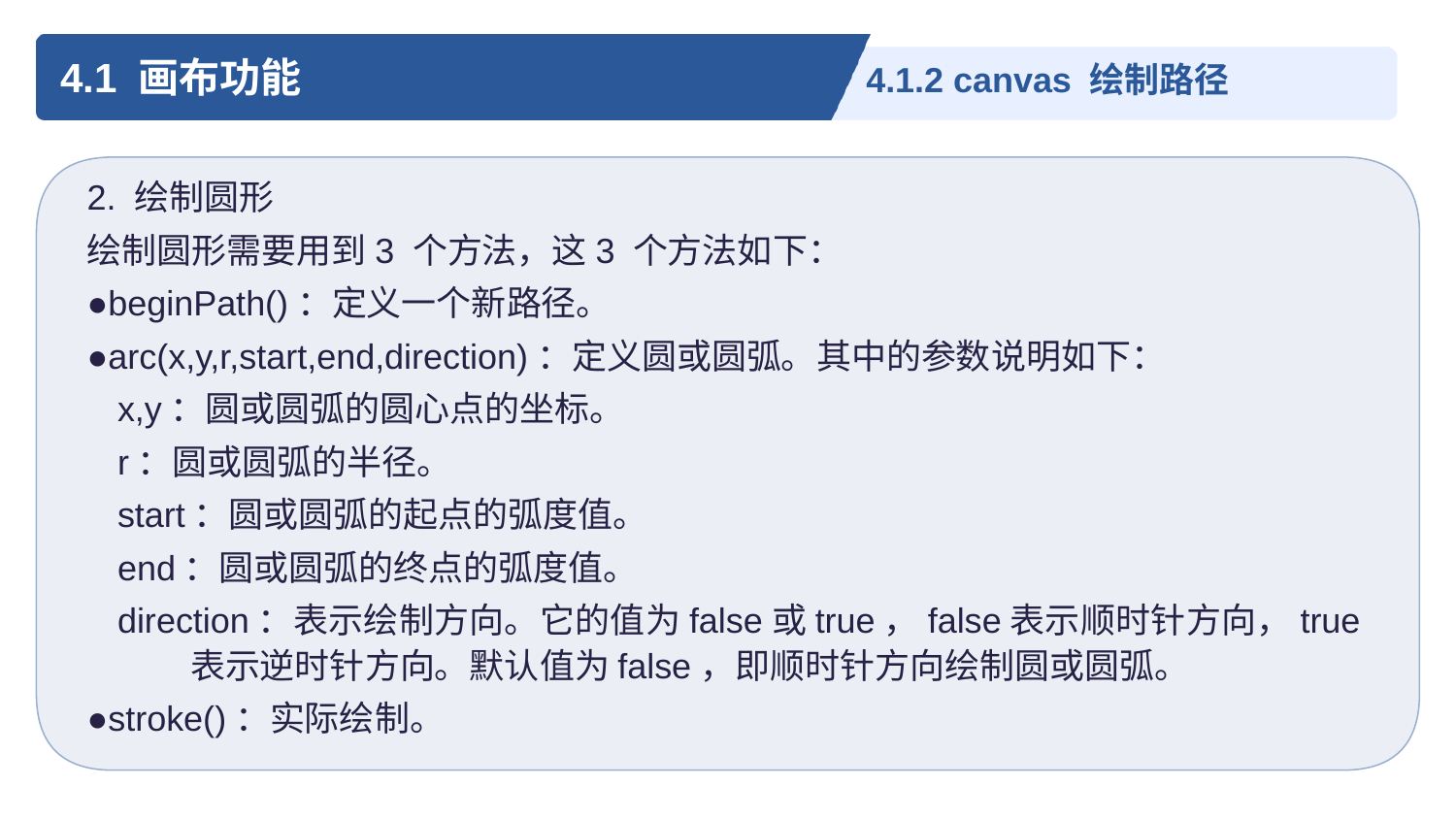

4.1 画布功能
4.1.2 canvas 绘制路径

2. 绘制圆形
绘制圆形需要用到3 个方法，这3 个方法如下：
●beginPath()：定义一个新路径。
●arc(x,y,r,start,end,direction)：定义圆或圆弧。其中的参数说明如下：
x,y：圆或圆弧的圆心点的坐标。
r：圆或圆弧的半径。
start：圆或圆弧的起点的弧度值。
end：圆或圆弧的终点的弧度值。
direction：表示绘制方向。它的值为false或true，false表示顺时针方向，true表示逆时针方向。默认值为false，即顺时针方向绘制圆或圆弧。
●stroke()：实际绘制。